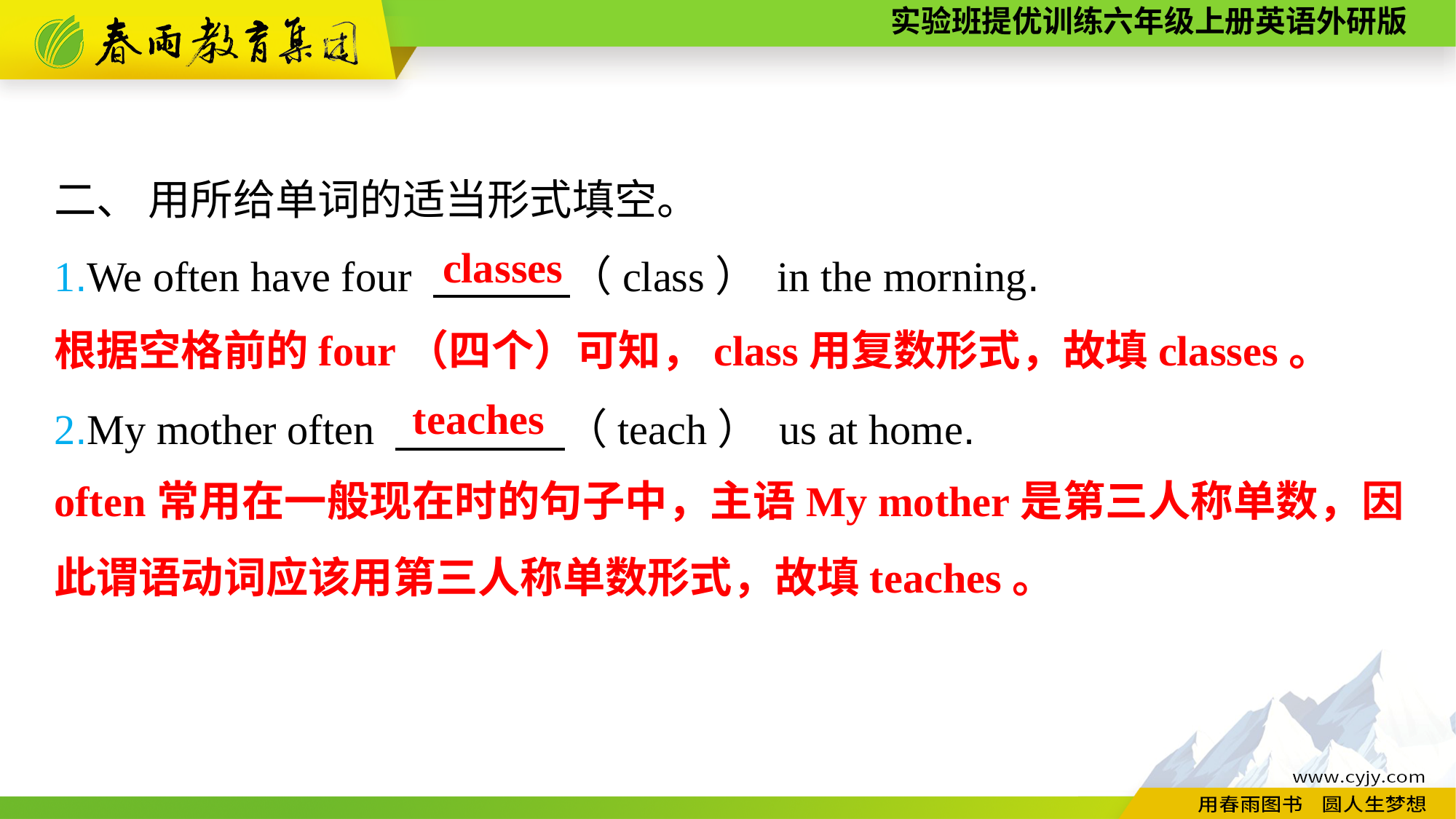

二、 用所给单词的适当形式填空。
1.We often have four 　　　 （class） in the morning.

2.My mother often 　　　　（teach） us at home.
classes
根据空格前的four（四个）可知，class用复数形式，故填classes。
teaches
often常用在一般现在时的句子中，主语My mother是第三人称单数，因此谓语动词应该用第三人称单数形式，故填teaches。